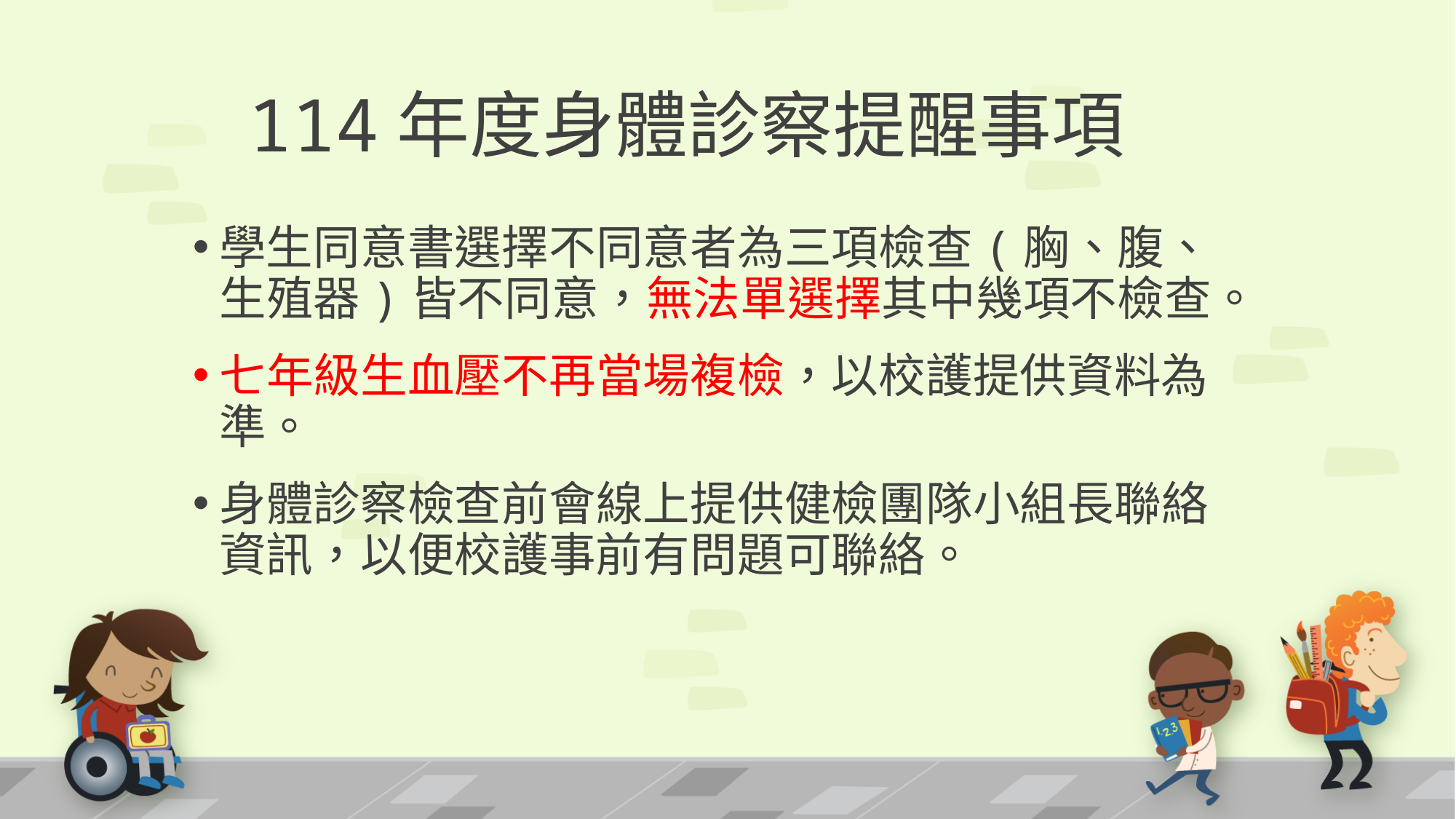

# 114年度身體診察提醒事項
學生同意書選擇不同意者為三項檢查(胸、腹、生殖器)皆不同意，無法單選擇其中幾項不檢查。
七年級生血壓不再當場複檢，以校護提供資料為準。
身體診察檢查前會線上提供健檢團隊小組長聯絡資訊，以便校護事前有問題可聯絡。